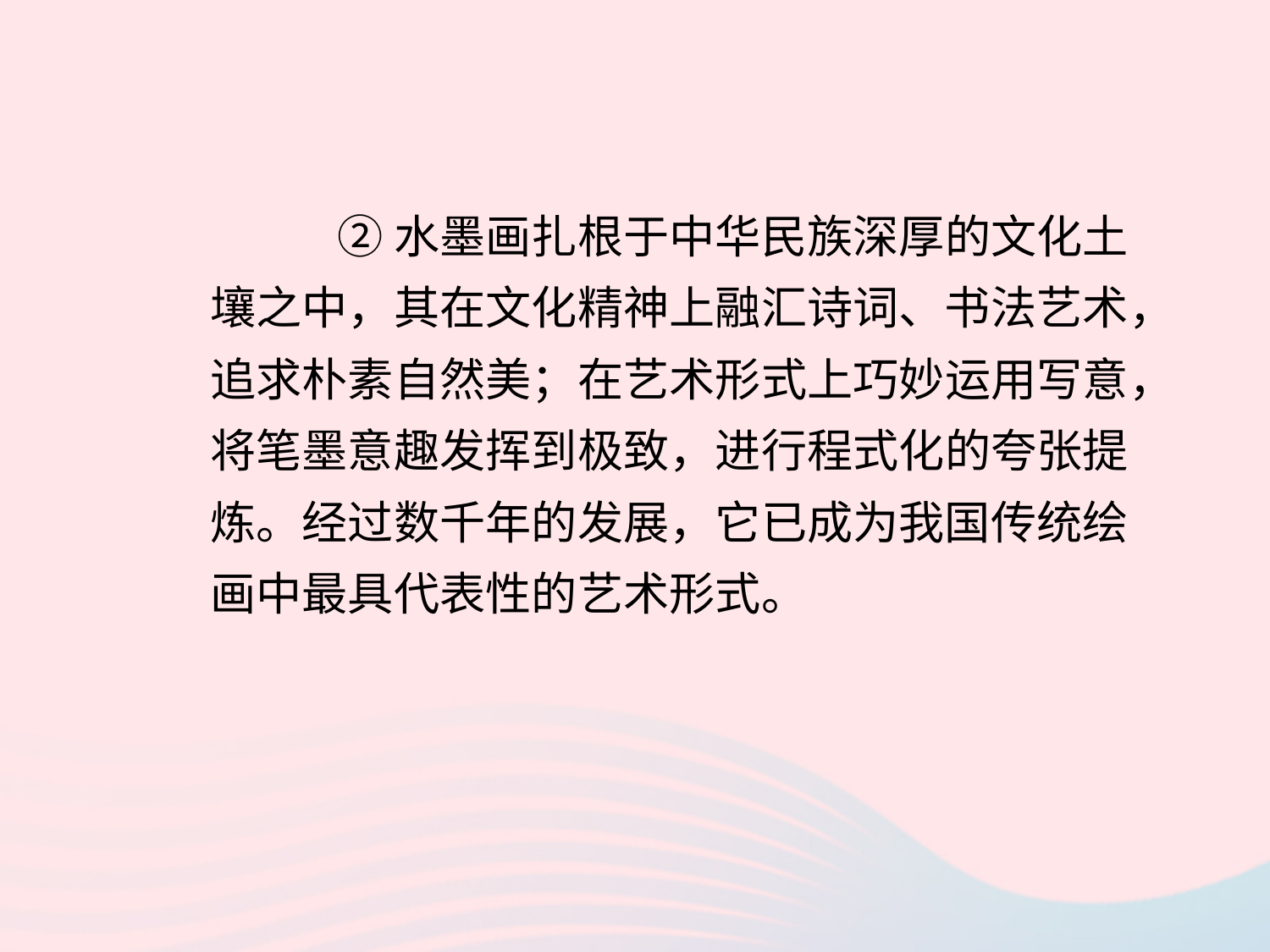

②水墨画扎根于中华民族深厚的文化土壤之中，其在文化精神上融汇诗词、书法艺术，追求朴素自然美；在艺术形式上巧妙运用写意，将笔墨意趣发挥到极致，进行程式化的夸张提炼。经过数千年的发展，它已成为我国传统绘画中最具代表性的艺术形式。